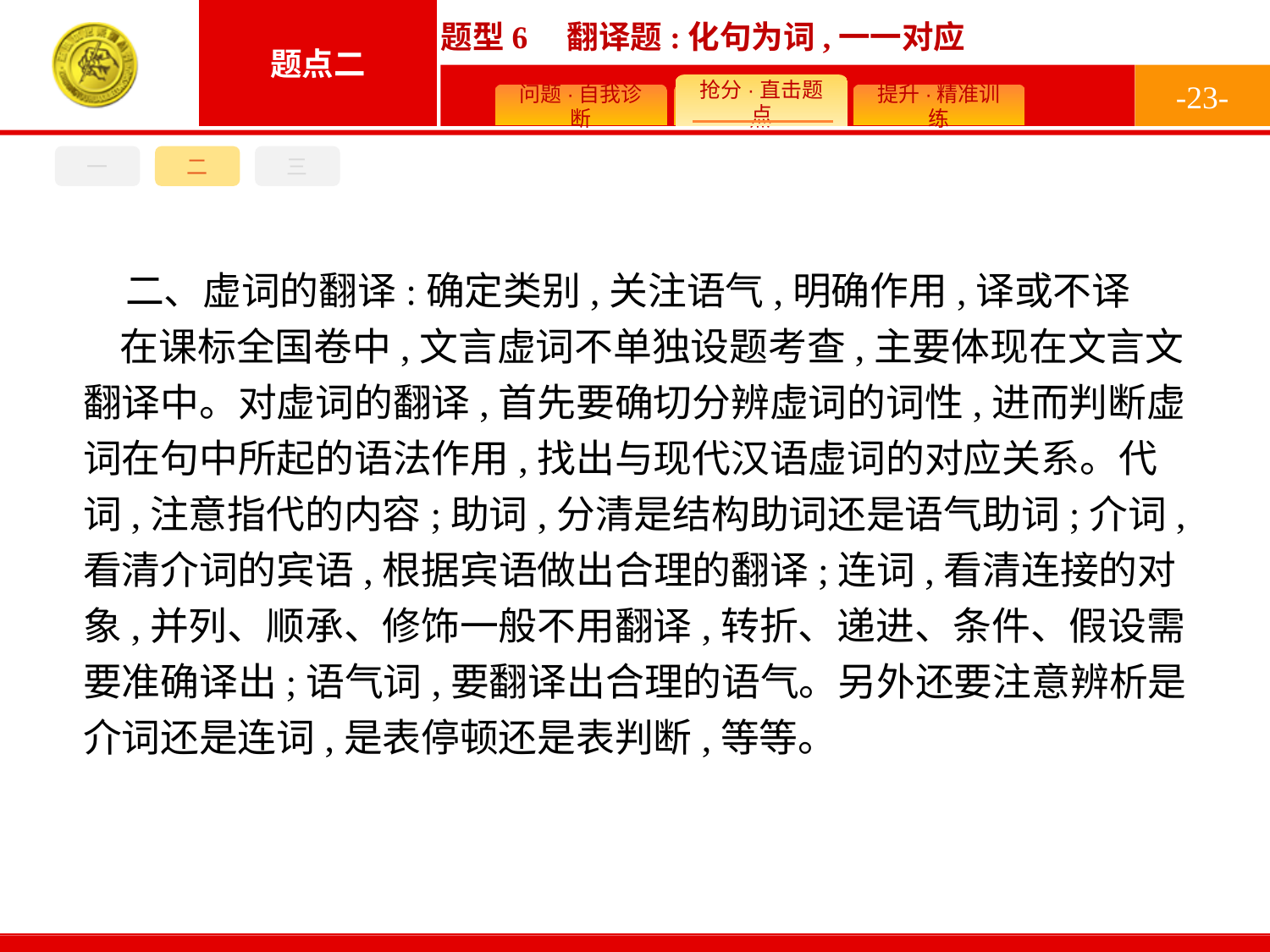

-23-
一
二
三
二、虚词的翻译:确定类别,关注语气,明确作用,译或不译
在课标全国卷中,文言虚词不单独设题考查,主要体现在文言文翻译中。对虚词的翻译,首先要确切分辨虚词的词性,进而判断虚词在句中所起的语法作用,找出与现代汉语虚词的对应关系。代词,注意指代的内容;助词,分清是结构助词还是语气助词;介词,看清介词的宾语,根据宾语做出合理的翻译;连词,看清连接的对象,并列、顺承、修饰一般不用翻译,转折、递进、条件、假设需要准确译出;语气词,要翻译出合理的语气。另外还要注意辨析是介词还是连词,是表停顿还是表判断,等等。